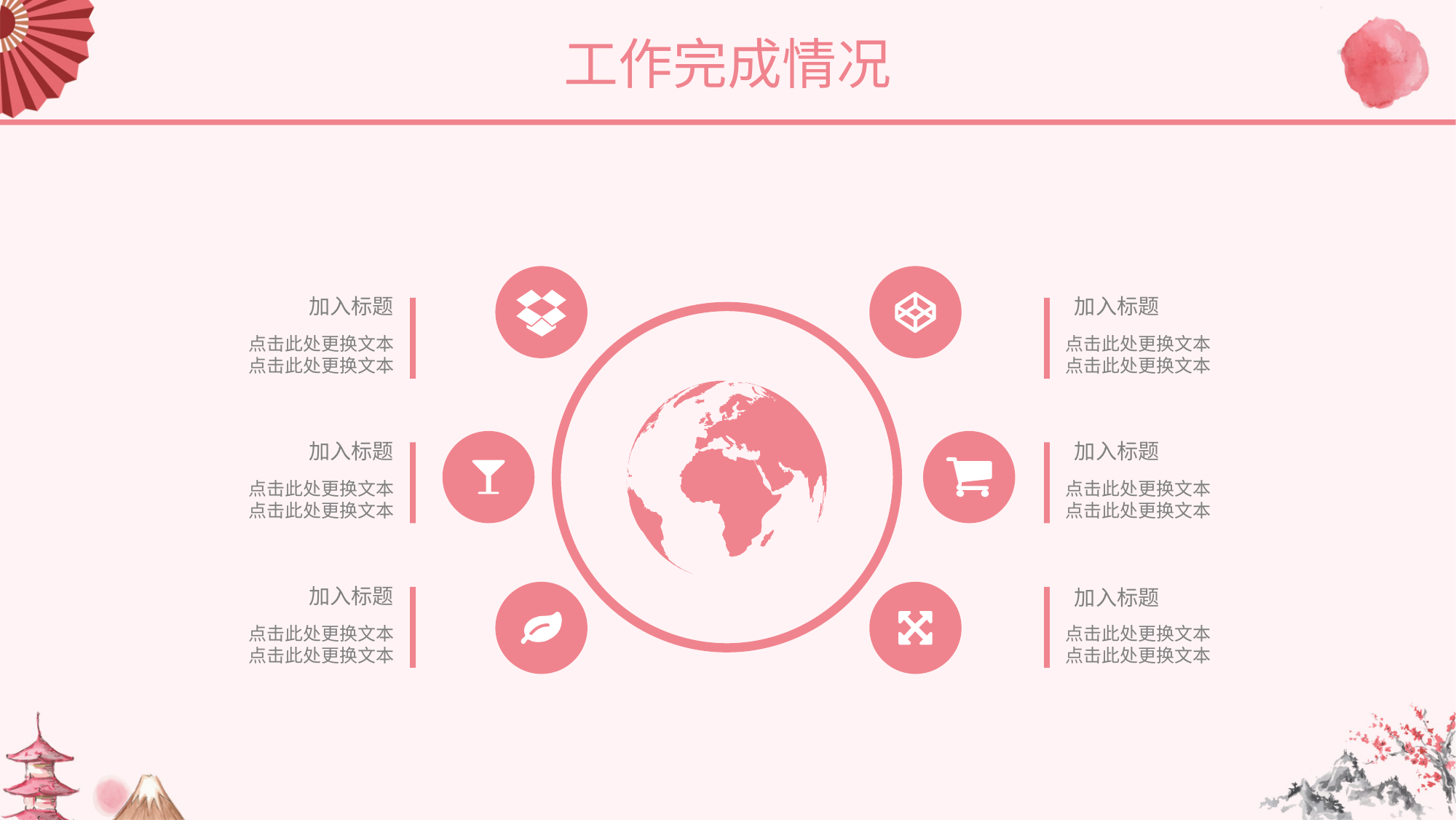

工作完成情况

加入标题
点击此处更换文本
点击此处更换文本
加入标题
点击此处更换文本
点击此处更换文本

加入标题
点击此处更换文本
点击此处更换文本
加入标题
点击此处更换文本
点击此处更换文本

加入标题
点击此处更换文本
点击此处更换文本
加入标题
点击此处更换文本
点击此处更换文本